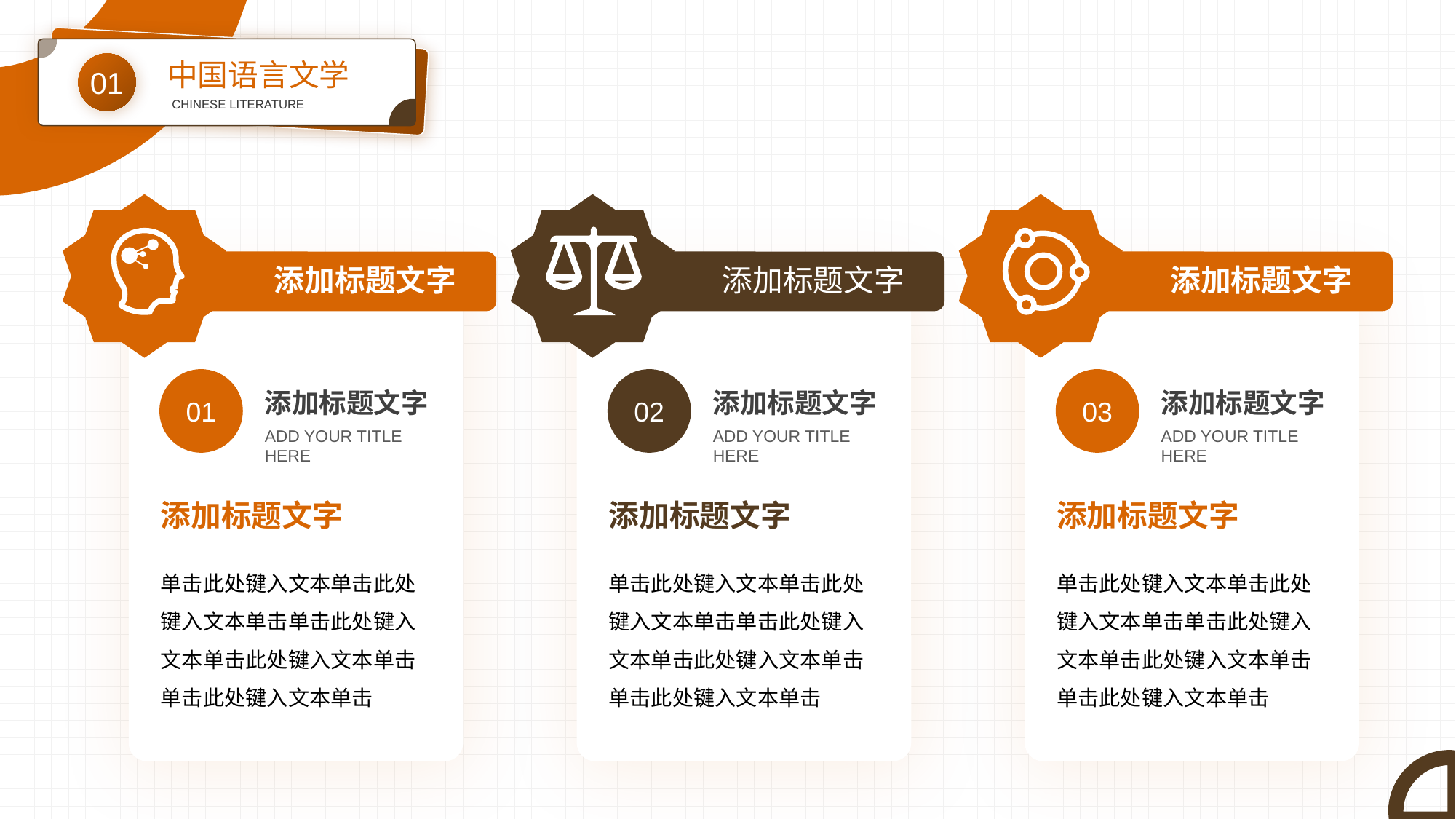

中国语言文学

01
CHINESE LITERATURE

添加标题文字

01
添加标题文字
ADD YOUR TITLE HERE
添加标题文字
单击此处键入文本单击此处键入文本单击单击此处键入文本单击此处键入文本单击单击此处键入文本单击

添加标题文字

02
添加标题文字
ADD YOUR TITLE HERE
添加标题文字
单击此处键入文本单击此处键入文本单击单击此处键入文本单击此处键入文本单击单击此处键入文本单击

添加标题文字

03
添加标题文字
ADD YOUR TITLE HERE
添加标题文字
单击此处键入文本单击此处键入文本单击单击此处键入文本单击此处键入文本单击单击此处键入文本单击